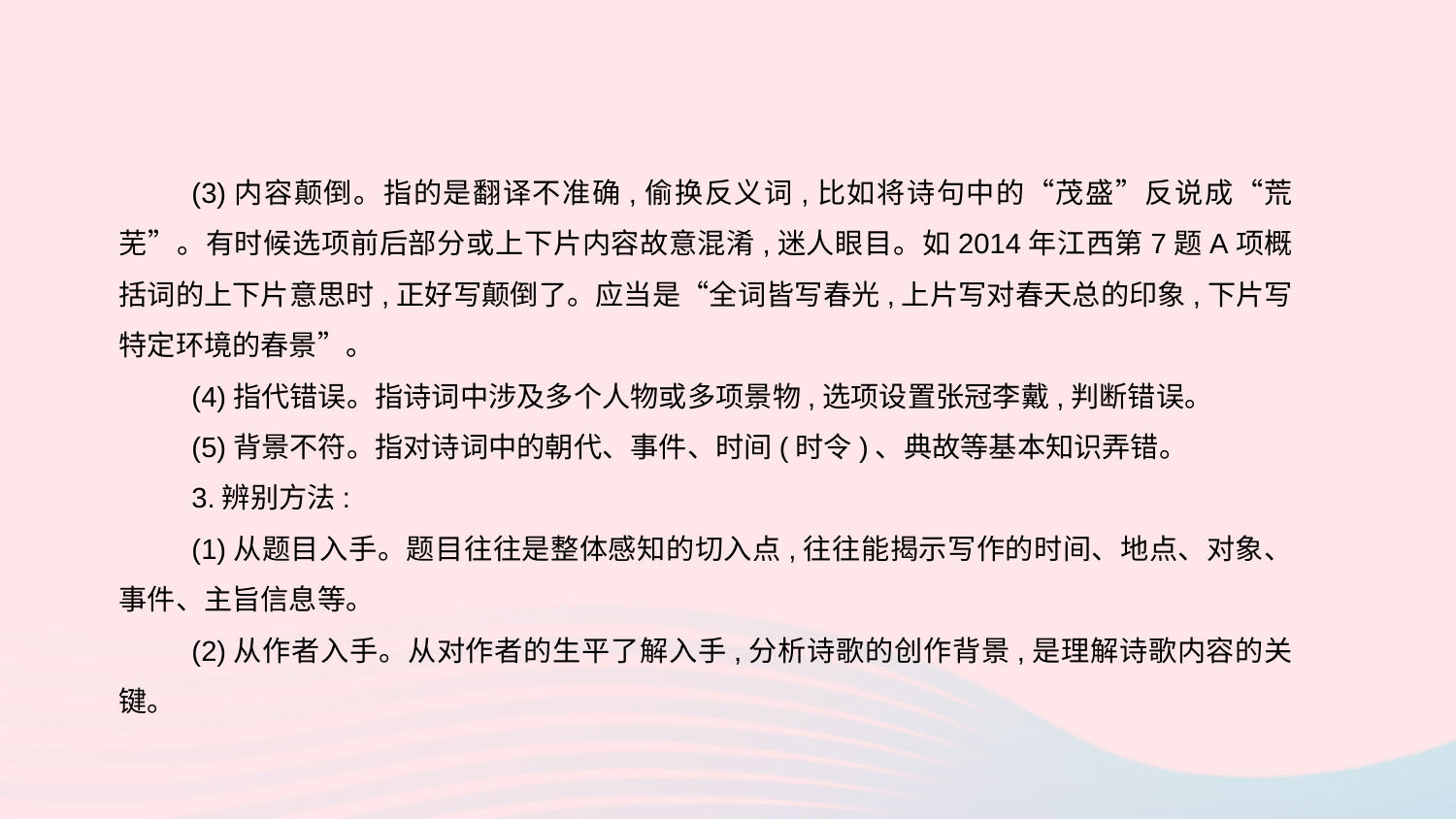

(3)内容颠倒。指的是翻译不准确,偷换反义词,比如将诗句中的“茂盛”反说成“荒芜”。有时候选项前后部分或上下片内容故意混淆,迷人眼目。如2014年江西第7题A项概括词的上下片意思时,正好写颠倒了。应当是“全词皆写春光,上片写对春天总的印象,下片写特定环境的春景”。
(4)指代错误。指诗词中涉及多个人物或多项景物,选项设置张冠李戴,判断错误。
(5)背景不符。指对诗词中的朝代、事件、时间(时令)、典故等基本知识弄错。
3.辨别方法:
(1)从题目入手。题目往往是整体感知的切入点,往往能揭示写作的时间、地点、对象、事件、主旨信息等。
(2)从作者入手。从对作者的生平了解入手,分析诗歌的创作背景,是理解诗歌内容的关键。